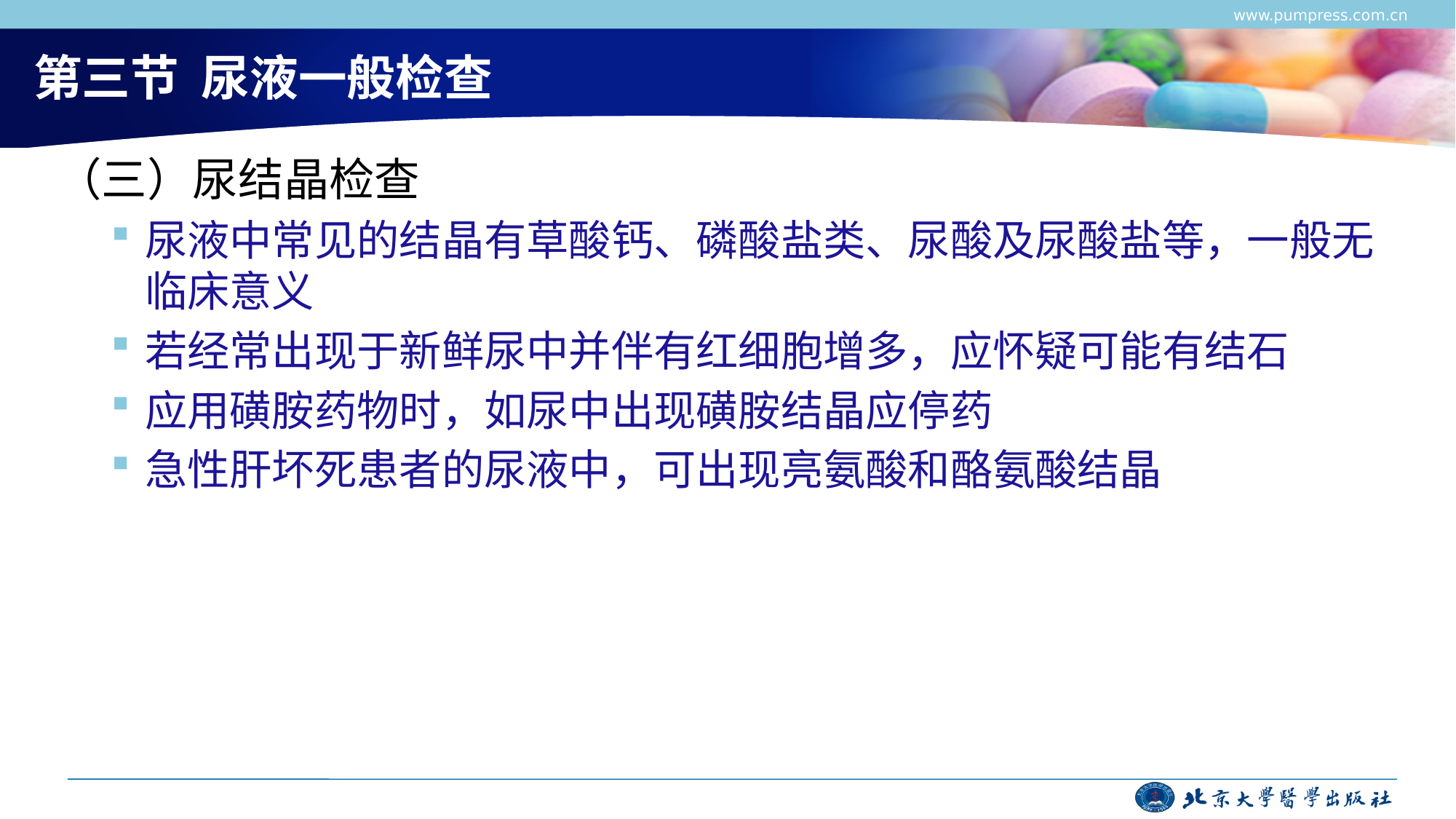

www.pumpress.com.cn
# 第三节  尿液一般检查
（三）尿结晶检查
尿液中常见的结晶有草酸钙、磷酸盐类、尿酸及尿酸盐等，一般无临床意义
若经常出现于新鲜尿中并伴有红细胞增多，应怀疑可能有结石
应用磺胺药物时，如尿中出现磺胺结晶应停药
急性肝坏死患者的尿液中，可出现亮氨酸和酪氨酸结晶